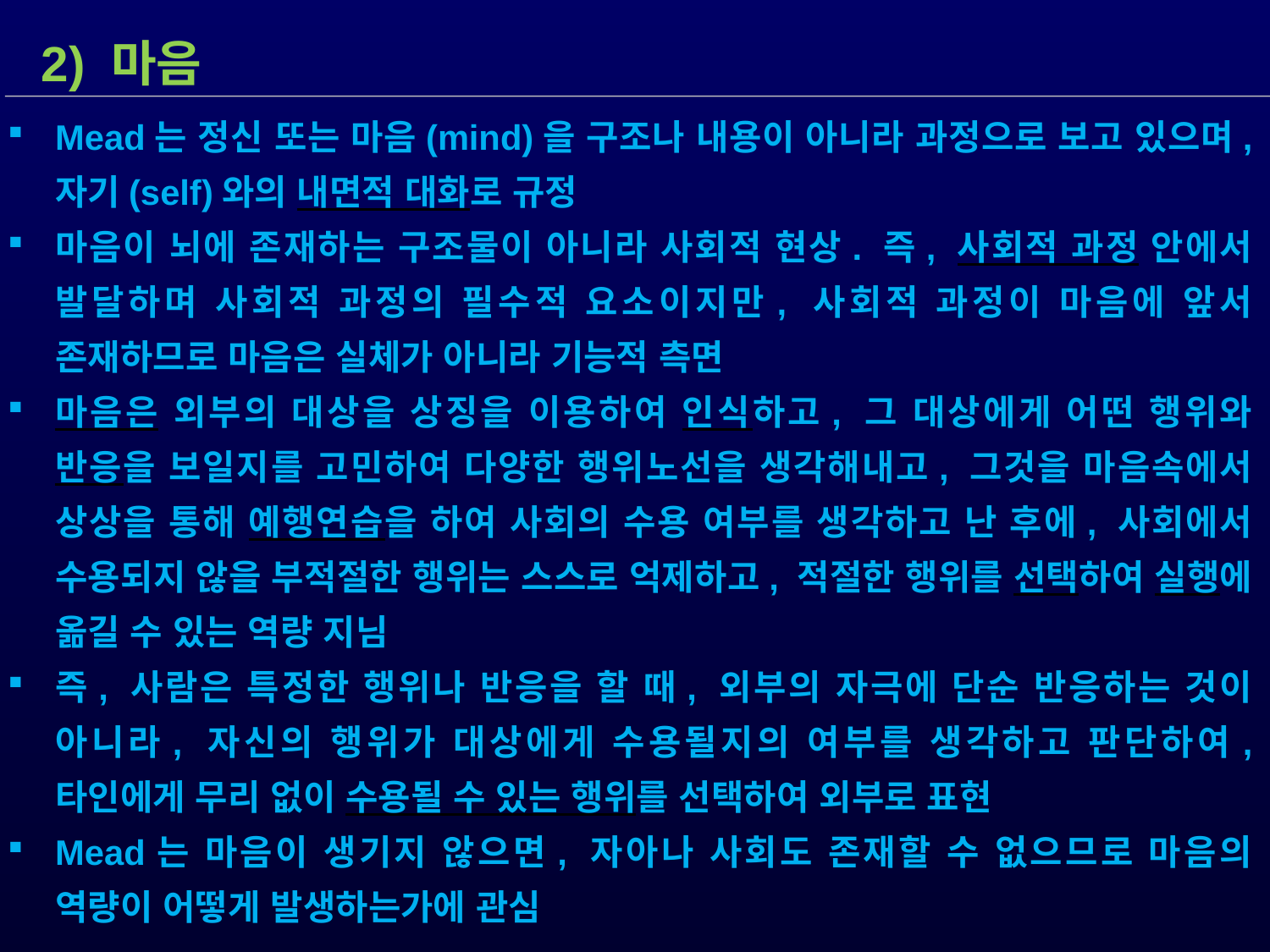

2) 마음
Mead는 정신 또는 마음(mind)을 구조나 내용이 아니라 과정으로 보고 있으며, 자기(self)와의 내면적 대화로 규정
마음이 뇌에 존재하는 구조물이 아니라 사회적 현상. 즉, 사회적 과정 안에서 발달하며 사회적 과정의 필수적 요소이지만, 사회적 과정이 마음에 앞서 존재하므로 마음은 실체가 아니라 기능적 측면
마음은 외부의 대상을 상징을 이용하여 인식하고, 그 대상에게 어떤 행위와 반응을 보일지를 고민하여 다양한 행위노선을 생각해내고, 그것을 마음속에서 상상을 통해 예행연습을 하여 사회의 수용 여부를 생각하고 난 후에, 사회에서 수용되지 않을 부적절한 행위는 스스로 억제하고, 적절한 행위를 선택하여 실행에 옮길 수 있는 역량 지님
즉, 사람은 특정한 행위나 반응을 할 때, 외부의 자극에 단순 반응하는 것이 아니라, 자신의 행위가 대상에게 수용될지의 여부를 생각하고 판단하여, 타인에게 무리 없이 수용될 수 있는 행위를 선택하여 외부로 표현
Mead는 마음이 생기지 않으면, 자아나 사회도 존재할 수 없으므로 마음의 역량이 어떻게 발생하는가에 관심